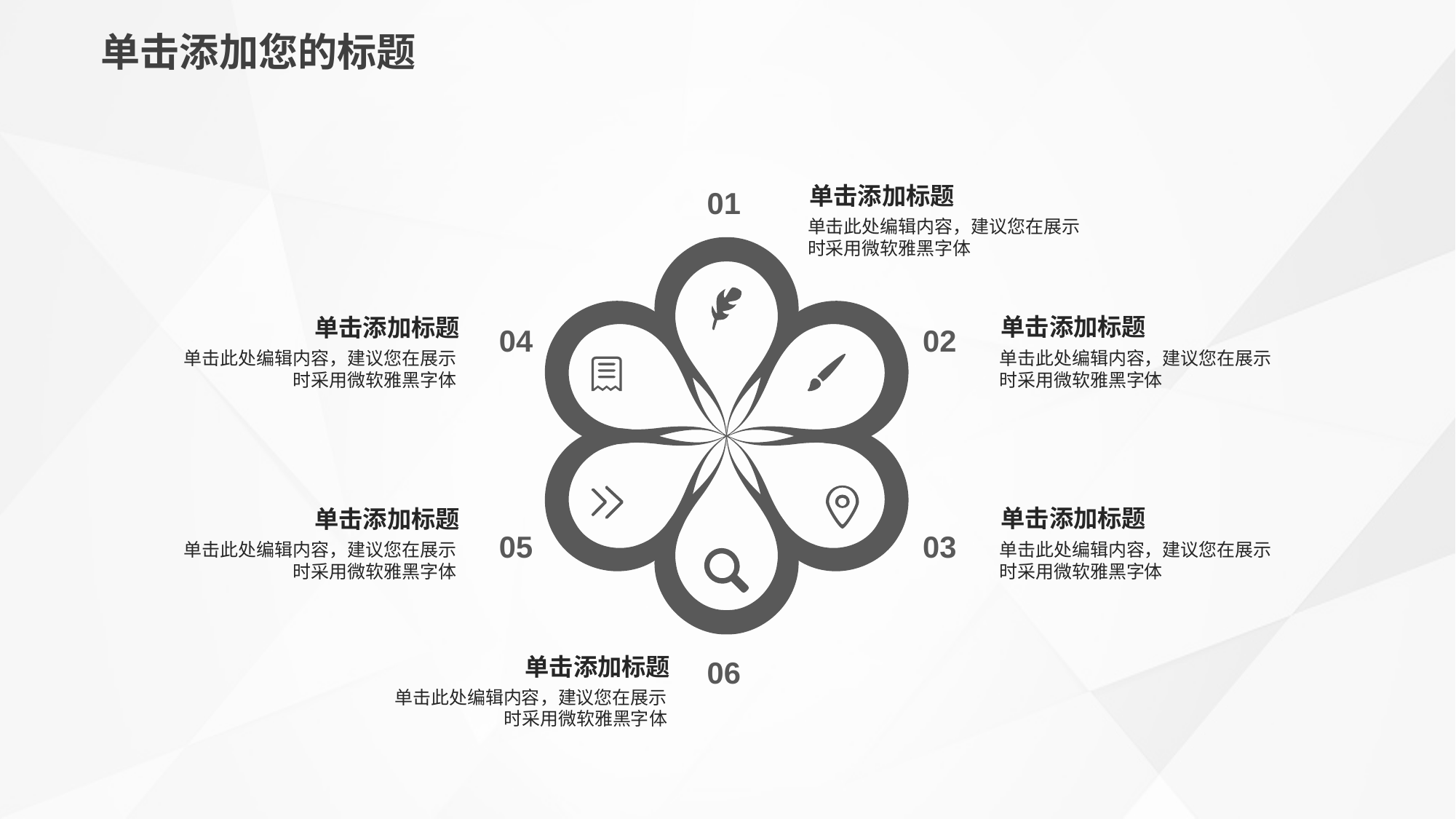

单击添加您的标题
单击添加标题
01
单击此处编辑内容，建议您在展示时采用微软雅黑字体

单击添加标题
单击添加标题
04
02
单击此处编辑内容，建议您在展示时采用微软雅黑字体
单击此处编辑内容，建议您在展示时采用微软雅黑字体

单击添加标题
单击添加标题
03
05
单击此处编辑内容，建议您在展示时采用微软雅黑字体
单击此处编辑内容，建议您在展示时采用微软雅黑字体

单击添加标题
06
单击此处编辑内容，建议您在展示时采用微软雅黑字体